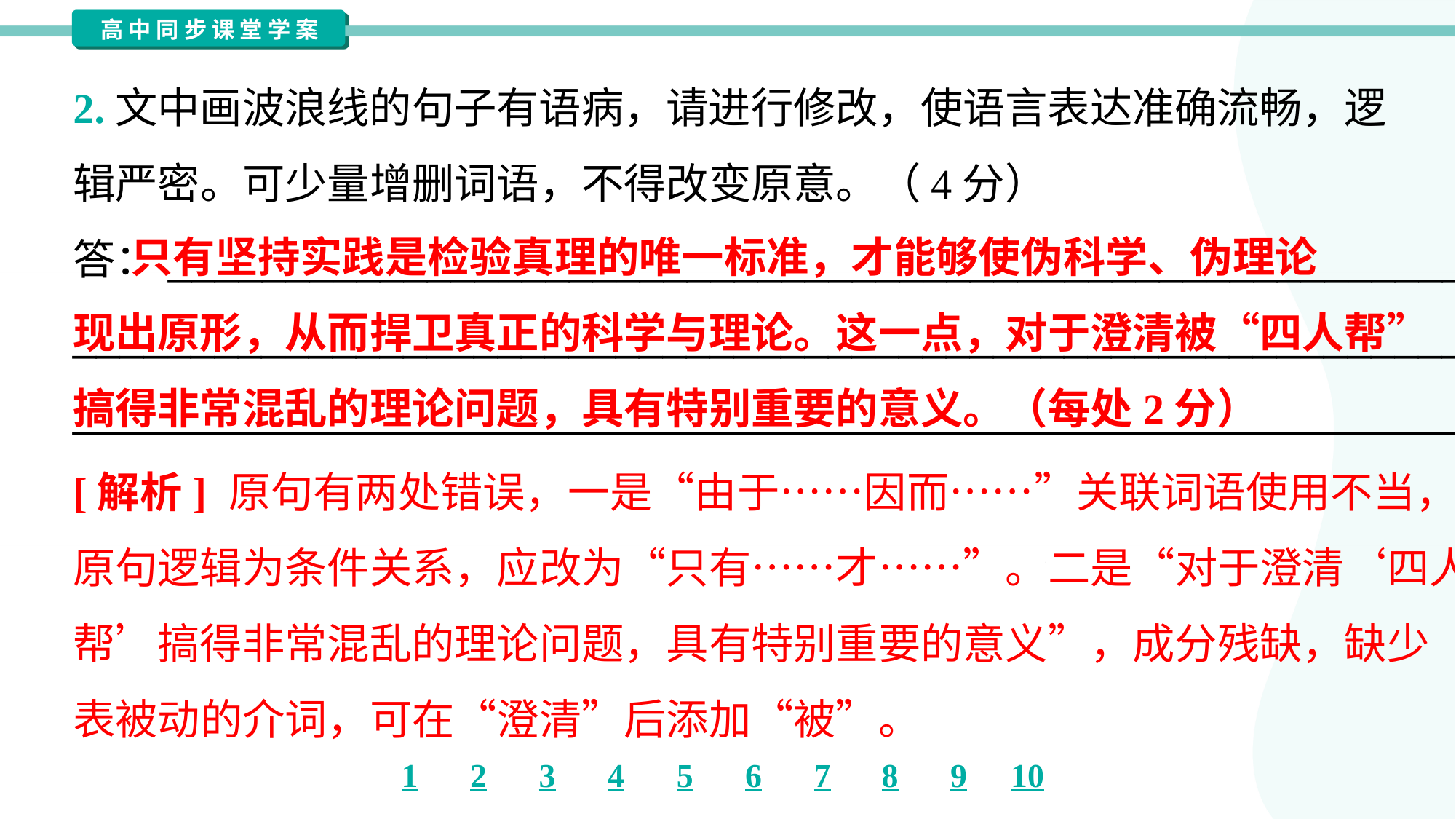

2.文中画波浪线的句子有语病，请进行修改，使语言表达准确流畅，逻
辑严密。可少量增删词语，不得改变原意。（4分）
答：_________________________________________________________
_____________________________________________________________
_____________________________________________________________
     只有坚持实践是检验真理的唯一标准，才能够使伪科学、伪理论
现出原形，从而捍卫真正的科学与理论。这一点，对于澄清被“四人帮”
搞得非常混乱的理论问题，具有特别重要的意义。（每处2分）
[解析] 原句有两处错误，一是“由于……因而……”关联词语使用不当，
原句逻辑为条件关系，应改为“只有……才……”。二是“对于澄清‘四人
帮’搞得非常混乱的理论问题，具有特别重要的意义”，成分残缺，缺少
表被动的介词，可在“澄清”后添加“被”。